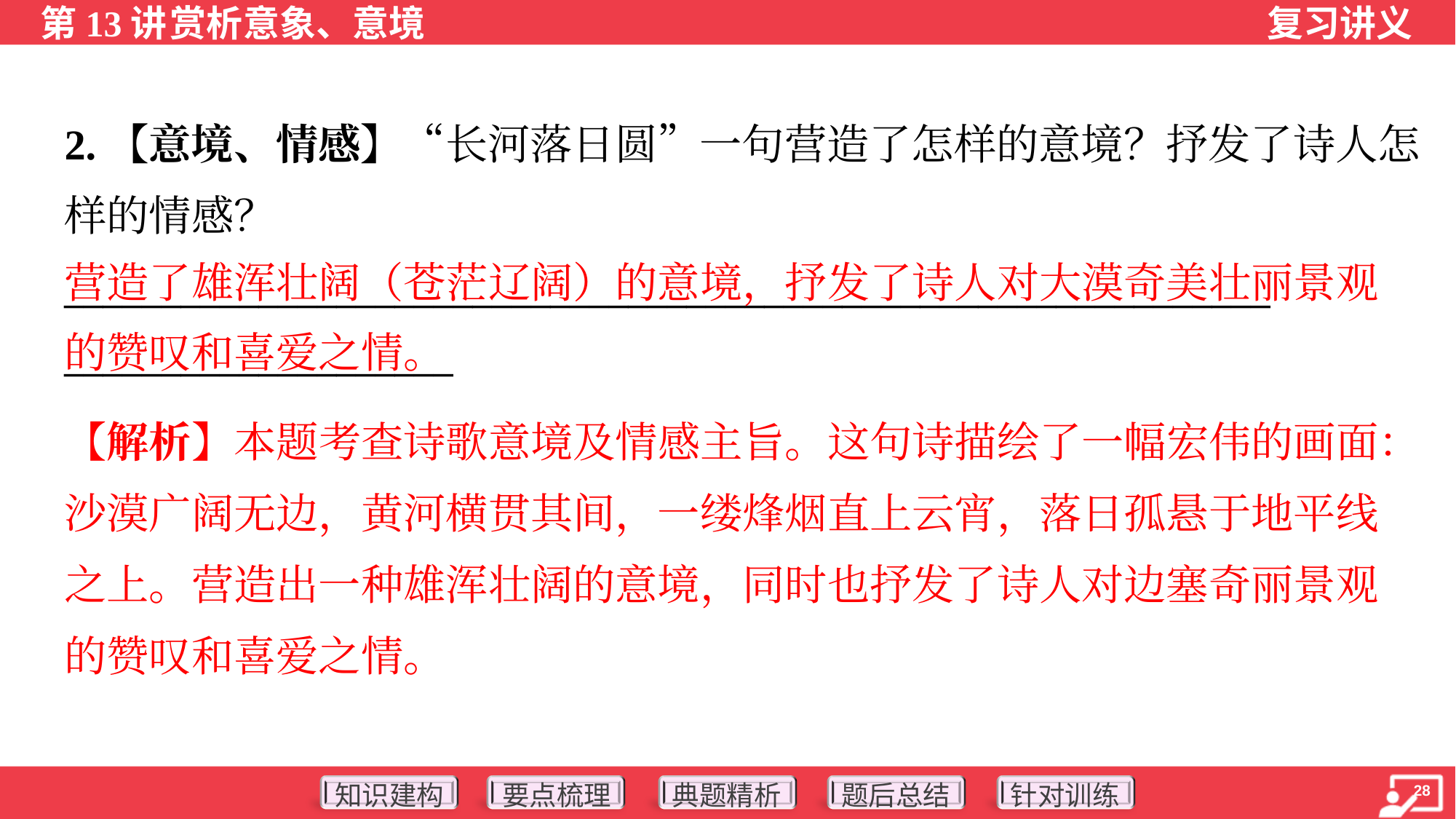

2.【意境、情感】“长河落日圆”一句营造了怎样的意境？抒发了诗人怎
样的情感？
______________________________________________________________
____________________
营造了雄浑壮阔（苍茫辽阔）的意境，抒发了诗人对大漠奇美壮丽景观的赞叹和喜爱之情。
【解析】本题考查诗歌意境及情感主旨。这句诗描绘了一幅宏伟的画面：
沙漠广阔无边，黄河横贯其间，一缕烽烟直上云宵，落日孤悬于地平线
之上。营造出一种雄浑壮阔的意境，同时也抒发了诗人对边塞奇丽景观
的赞叹和喜爱之情。